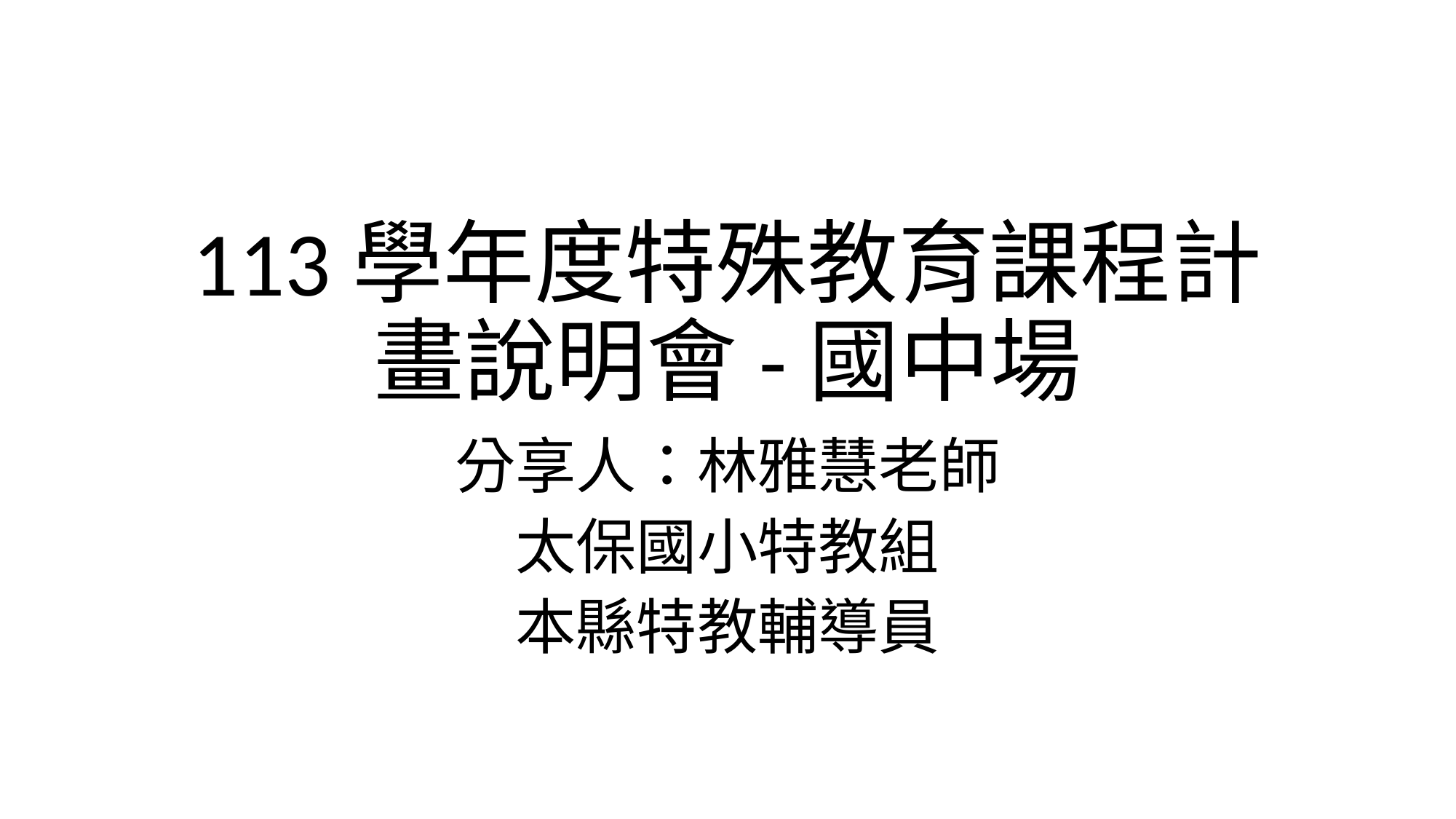

# 113學年度特殊教育課程計畫說明會-國中場
分享人：林雅慧老師
太保國小特教組
本縣特教輔導員